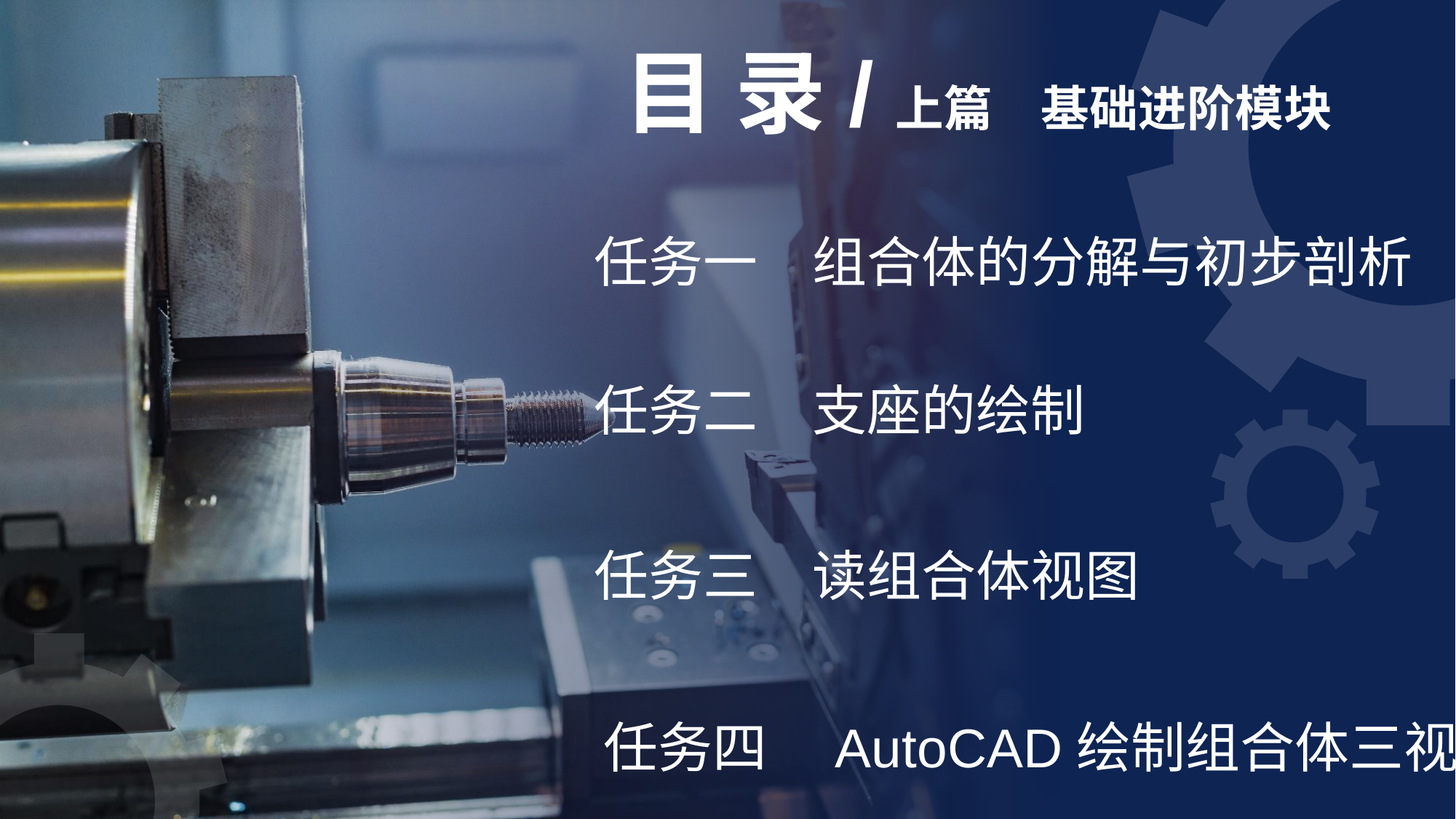

目 录/上篇　基础进阶模块
任务一　组合体的分解与初步剖析
任务二　支座的绘制
任务三　读组合体视图
任务四　AutoCAD绘制组合体三视图